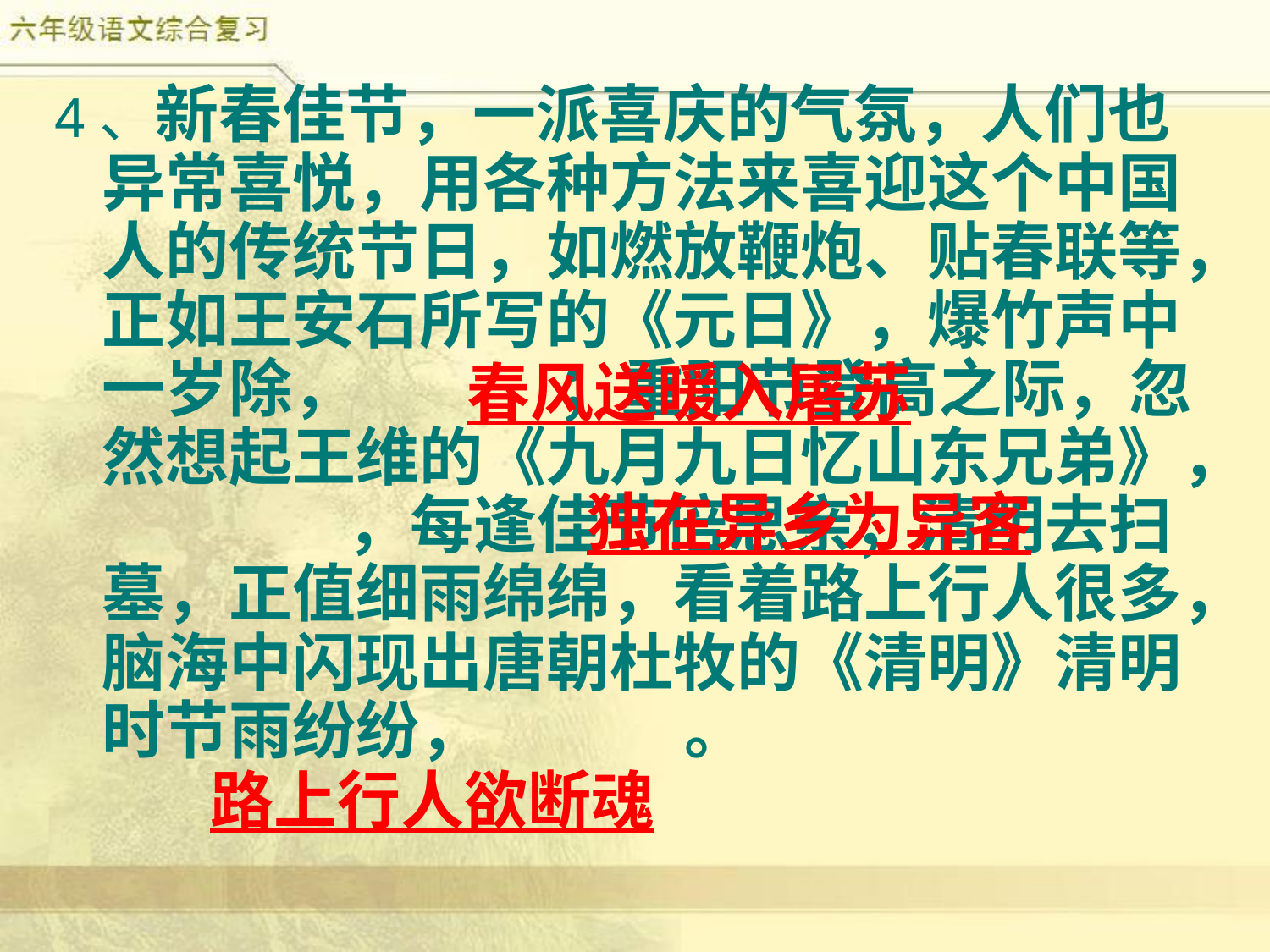

4、新春佳节，一派喜庆的气氛，人们也异常喜悦，用各种方法来喜迎这个中国人的传统节日，如燃放鞭炮、贴春联等，正如王安石所写的《元日》，爆竹声中一岁除，              ；重阳节登高之际，忽然想起王维的《九月九日忆山东兄弟》，                 ，每逢佳节倍思亲；清明去扫墓，正值细雨绵绵，看着路上行人很多，脑海中闪现出唐朝杜牧的《清明》清明时节雨纷纷，              。
春风送暖入屠苏
独在异乡为异客
路上行人欲断魂